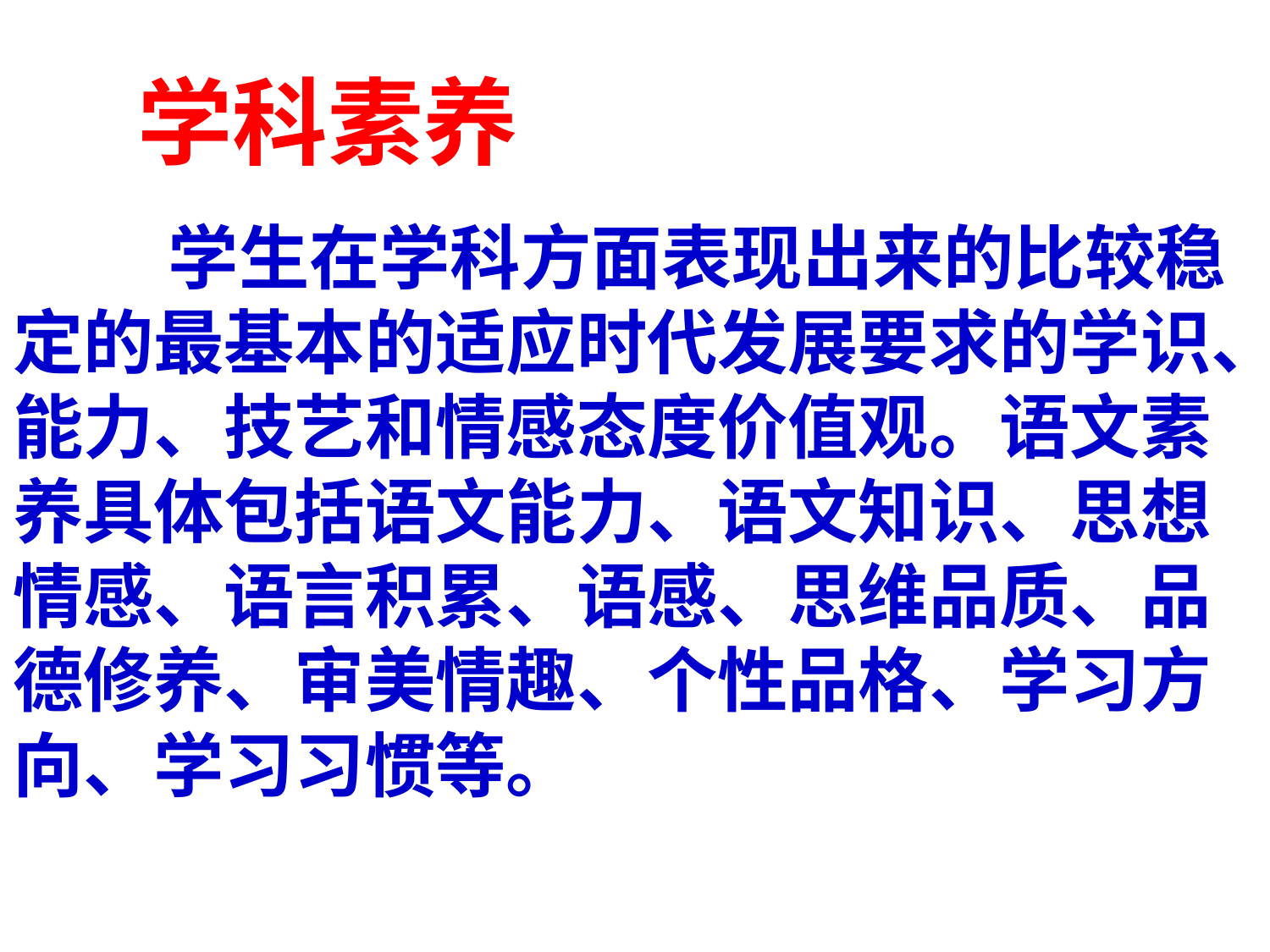

学科素养
      学生在学科方面表现出来的比较稳定的最基本的适应时代发展要求的学识、能力、技艺和情感态度价值观。语文素养具体包括语文能力、语文知识、思想情感、语言积累、语感、思维品质、品德修养、审美情趣、个性品格、学习方向、学习习惯等。